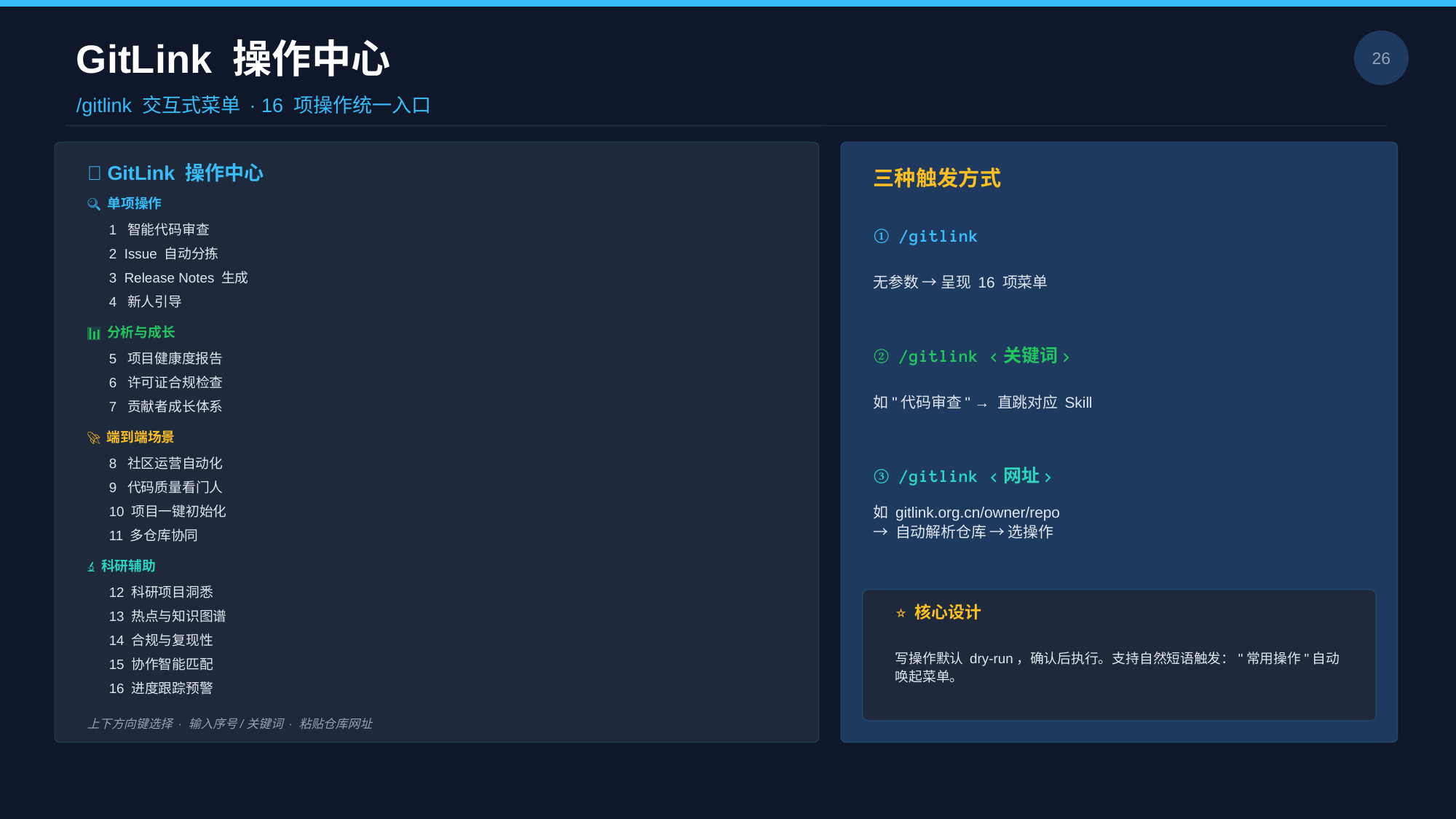

GitLink 操作中心

26
/gitlink 交互式菜单 · 16 项操作统一入口

🧭 GitLink 操作中心
三种触发方式
🔍 单项操作
1  智能代码审查
① /gitlink
2  Issue 自动分拣
无参数 → 呈现 16 项菜单
3  Release Notes 生成
4  新人引导
📊 分析与成长
② /gitlink <关键词>
5  项目健康度报告
6  许可证合规检查
如"代码审查" → 直跳对应 Skill
7  贡献者成长体系
🚀 端到端场景
8  社区运营自动化
③ /gitlink <网址>
9  代码质量看门人
如 gitlink.org.cn/owner/repo
→ 自动解析仓库 → 选操作
10 项目一键初始化
11 多仓库协同
🔬 科研辅助
12 科研项目洞悉

⭐ 核心设计
13 热点与知识图谱
14 合规与复现性
写操作默认 dry-run，确认后执行。支持自然短语触发："常用操作"自动唤起菜单。
15 协作智能匹配
16 进度跟踪预警
上下方向键选择 · 输入序号/关键词 · 粘贴仓库网址